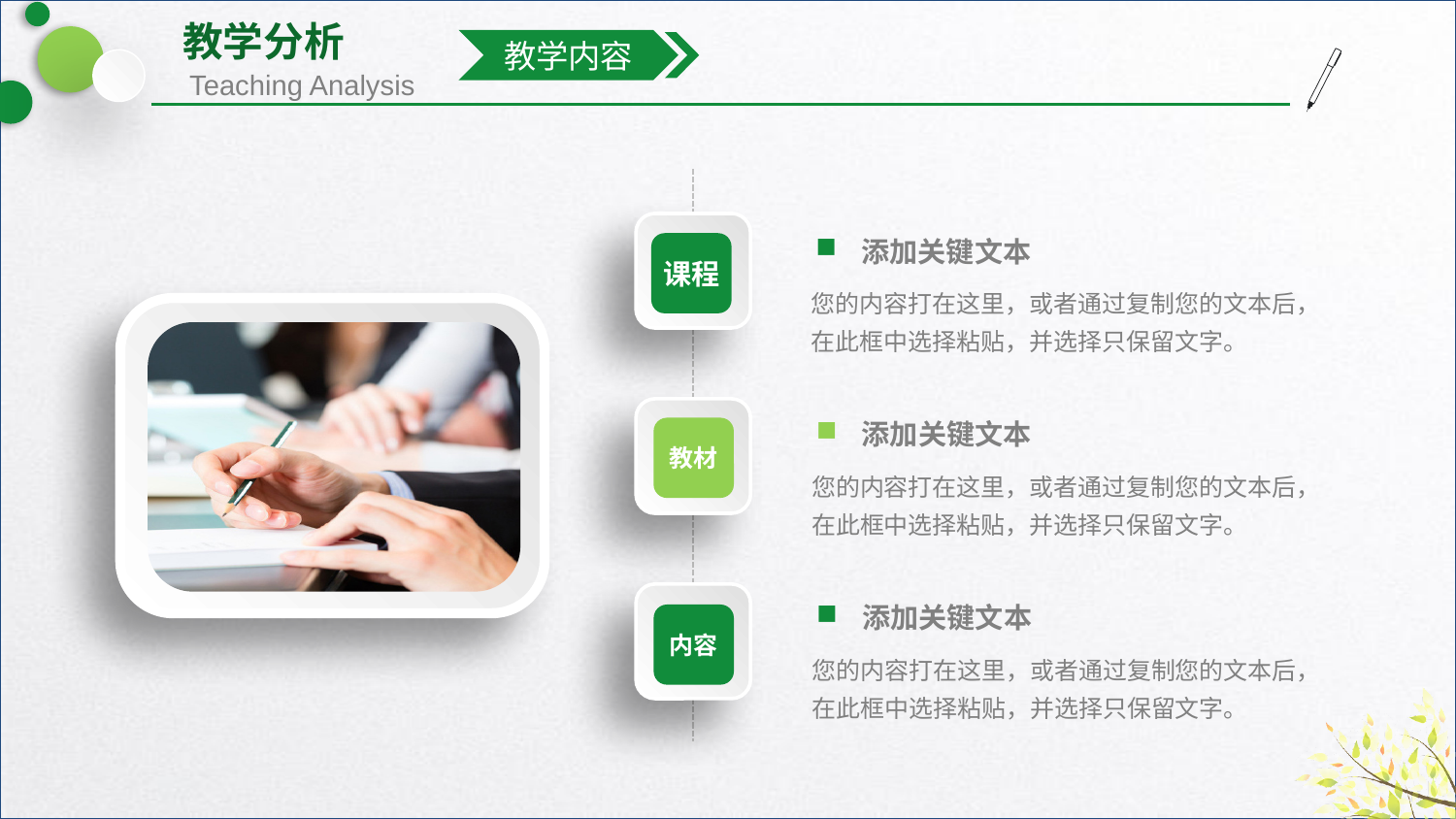

教学内容

课程
添加关键文本
您的内容打在这里，或者通过复制您的文本后，在此框中选择粘贴，并选择只保留文字。

教材
添加关键文本
您的内容打在这里，或者通过复制您的文本后，在此框中选择粘贴，并选择只保留文字。

内容
添加关键文本
您的内容打在这里，或者通过复制您的文本后，在此框中选择粘贴，并选择只保留文字。